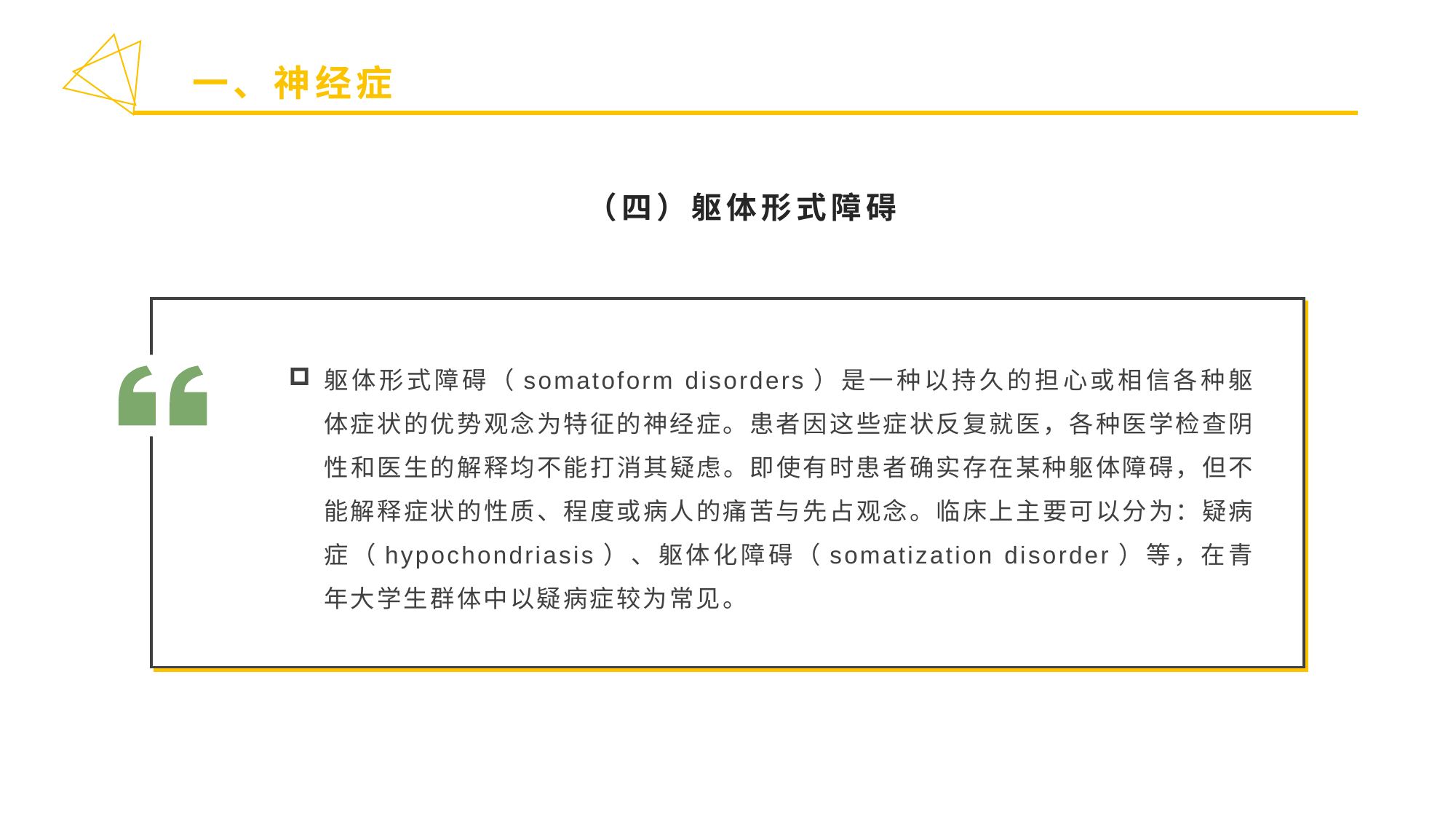

一、神经症

（四）躯体形式障碍

躯体形式障碍（somatoform disorders）是一种以持久的担心或相信各种躯体症状的优势观念为特征的神经症。患者因这些症状反复就医，各种医学检查阴性和医生的解释均不能打消其疑虑。即使有时患者确实存在某种躯体障碍，但不能解释症状的性质、程度或病人的痛苦与先占观念。临床上主要可以分为：疑病症（hypochondriasis）、躯体化障碍（somatization disorder）等，在青年大学生群体中以疑病症较为常见。